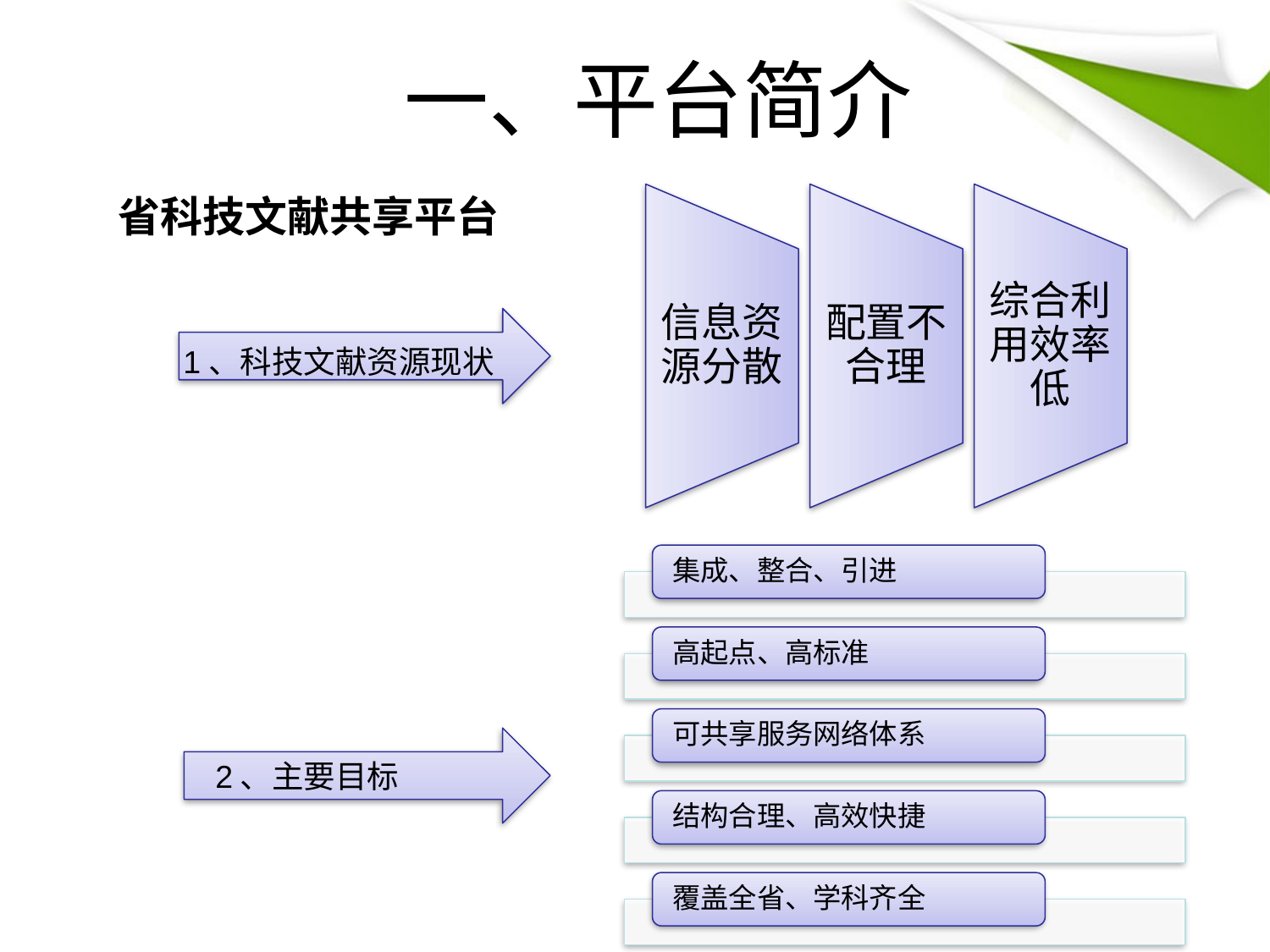

一、平台简介
省科技文献共享平台
信息资源分散
配置不合理
综合利用效率低

1、科技文献资源现状

集成、整合、引进
高起点、高标准
可共享服务网络体系
结构合理、高效快捷
覆盖全省、学科齐全

2、主要目标